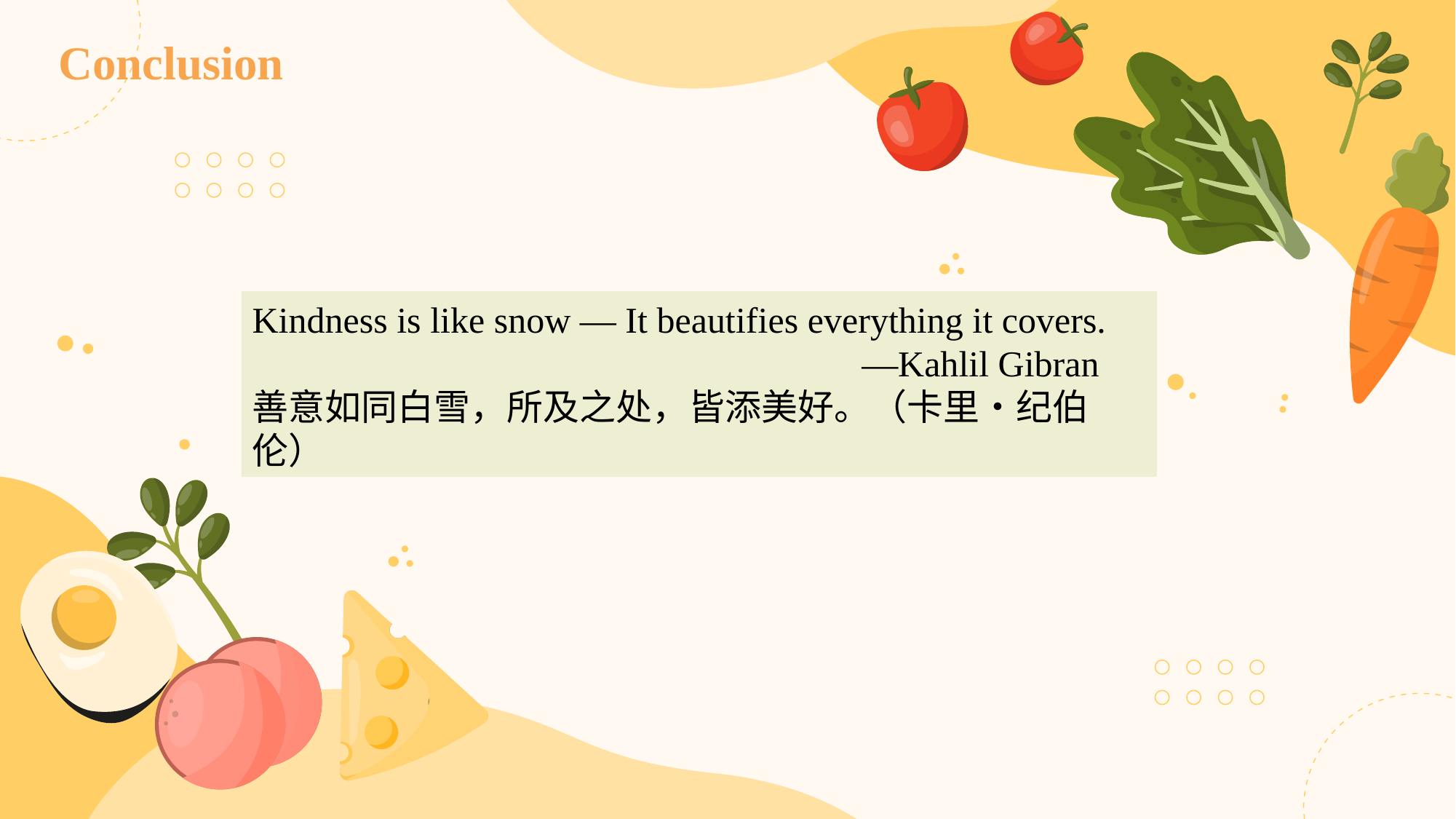

# Conclusion
Kindness is like snow — It beautifies everything it covers.
                                                                   —Kahlil Gibran
善意如同白雪，所及之处，皆添美好。（卡里・纪伯伦）